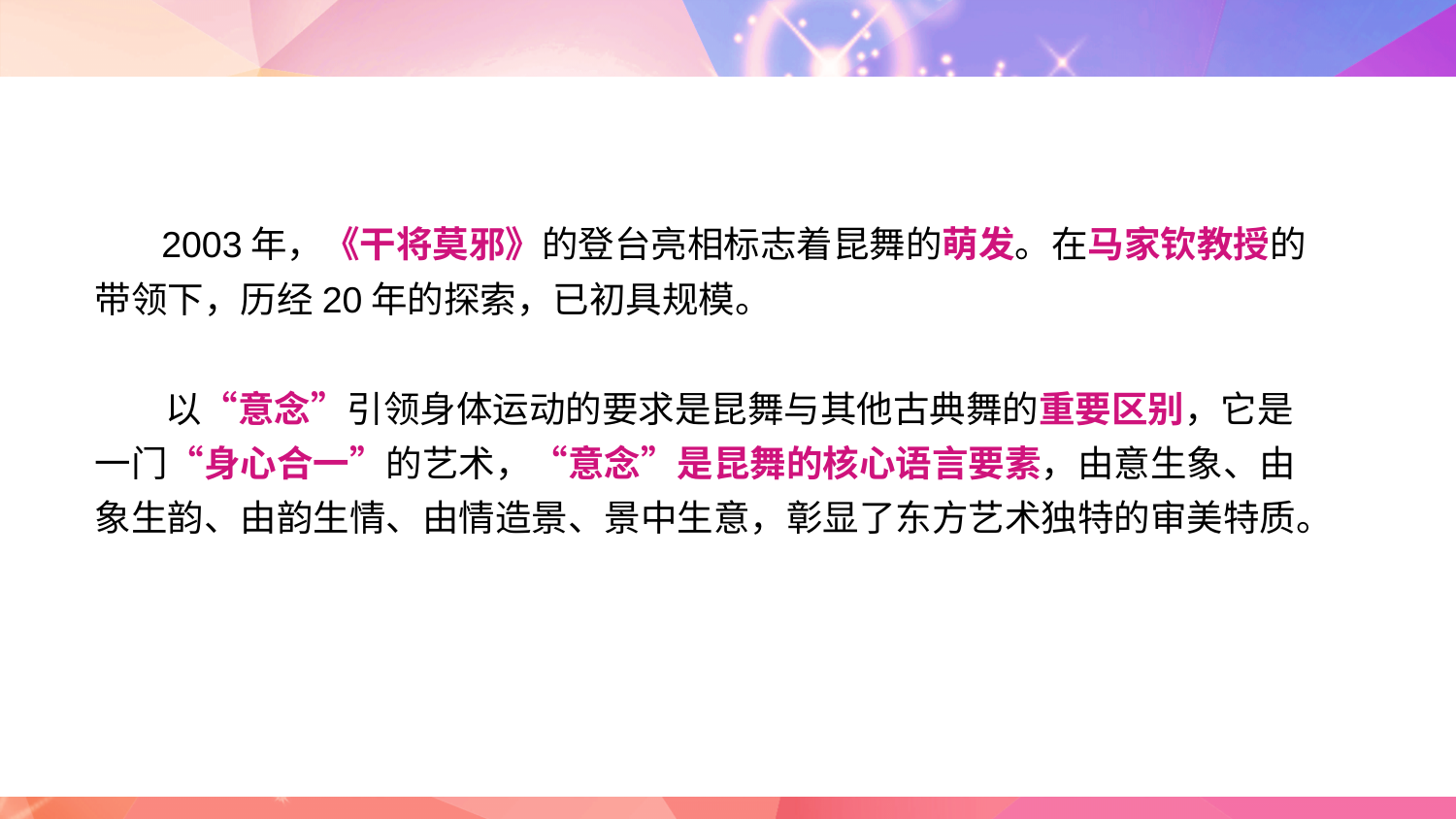

2003年，《干将莫邪》的登台亮相标志着昆舞的萌发。在马家钦教授的带领下，历经20年的探索，已初具规模。

  以“意念”引领身体运动的要求是昆舞与其他古典舞的重要区别，它是一门“身心合一”的艺术，“意念”是昆舞的核心语言要素，由意生象、由象生韵、由韵生情、由情造景、景中生意，彰显了东方艺术独特的审美特质。